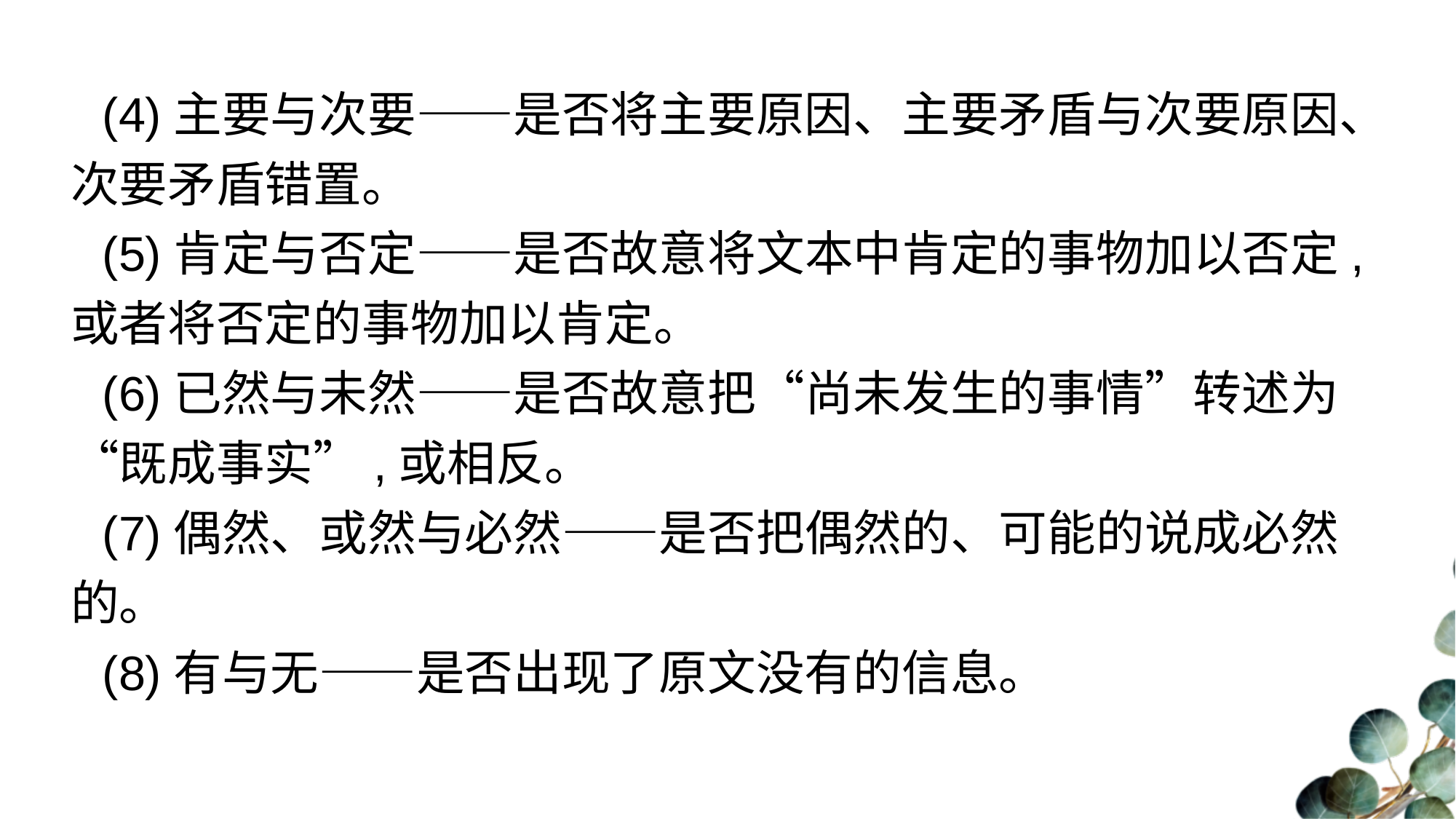

(4)主要与次要——是否将主要原因、主要矛盾与次要原因、次要矛盾错置。
(5)肯定与否定——是否故意将文本中肯定的事物加以否定,或者将否定的事物加以肯定。
(6)已然与未然——是否故意把“尚未发生的事情”转述为“既成事实”,或相反。
(7)偶然、或然与必然——是否把偶然的、可能的说成必然的。
(8)有与无——是否出现了原文没有的信息。